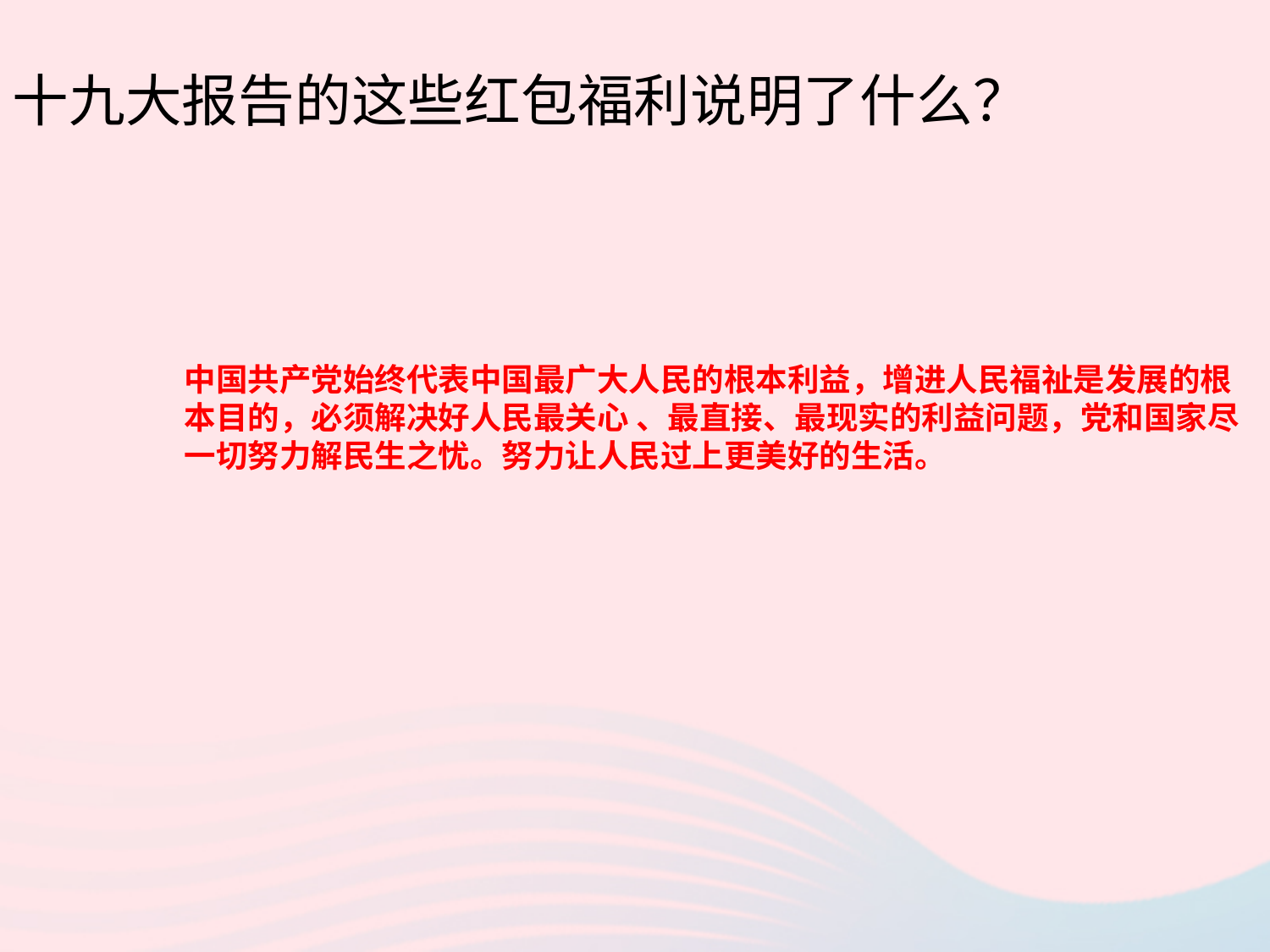

十九大报告的这些红包福利说明了什么？
中国共产党始终代表中国最广大人民的根本利益，增进人民福祉是发展的根本目的，必须解决好人民最关心 、最直接、最现实的利益问题，党和国家尽一切努力解民生之忧。努力让人民过上更美好的生活。